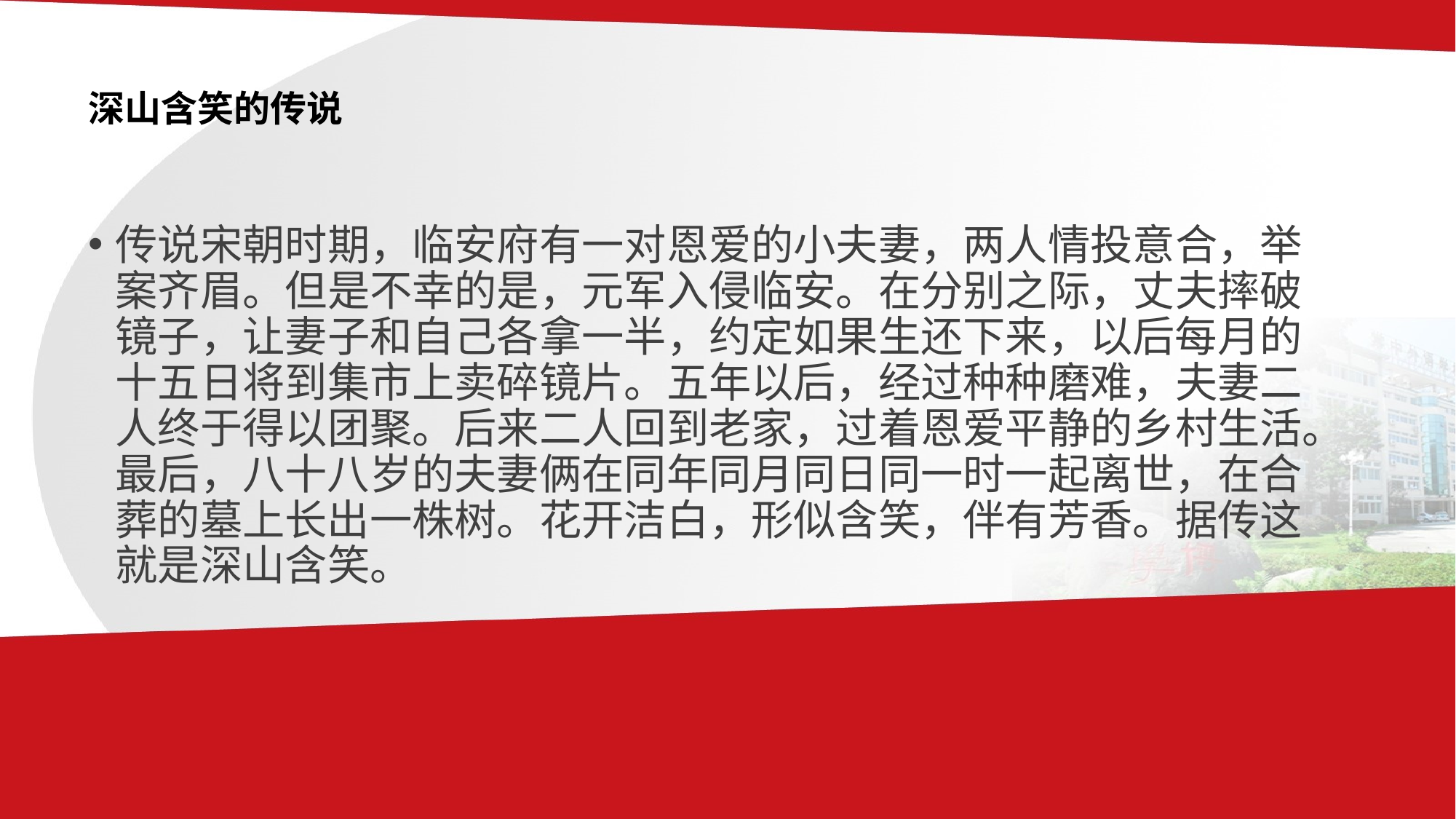

# 深山含笑的传说
传说宋朝时期，临安府有一对恩爱的小夫妻，两人情投意合，举案齐眉。但是不幸的是，元军入侵临安。在分别之际，丈夫摔破镜子，让妻子和自己各拿一半，约定如果生还下来，以后每月的十五日将到集市上卖碎镜片。五年以后，经过种种磨难，夫妻二人终于得以团聚。后来二人回到老家，过着恩爱平静的乡村生活。最后，八十八岁的夫妻俩在同年同月同日同一时一起离世，在合葬的墓上长出一株树。花开洁白，形似含笑，伴有芳香。据传这就是深山含笑。